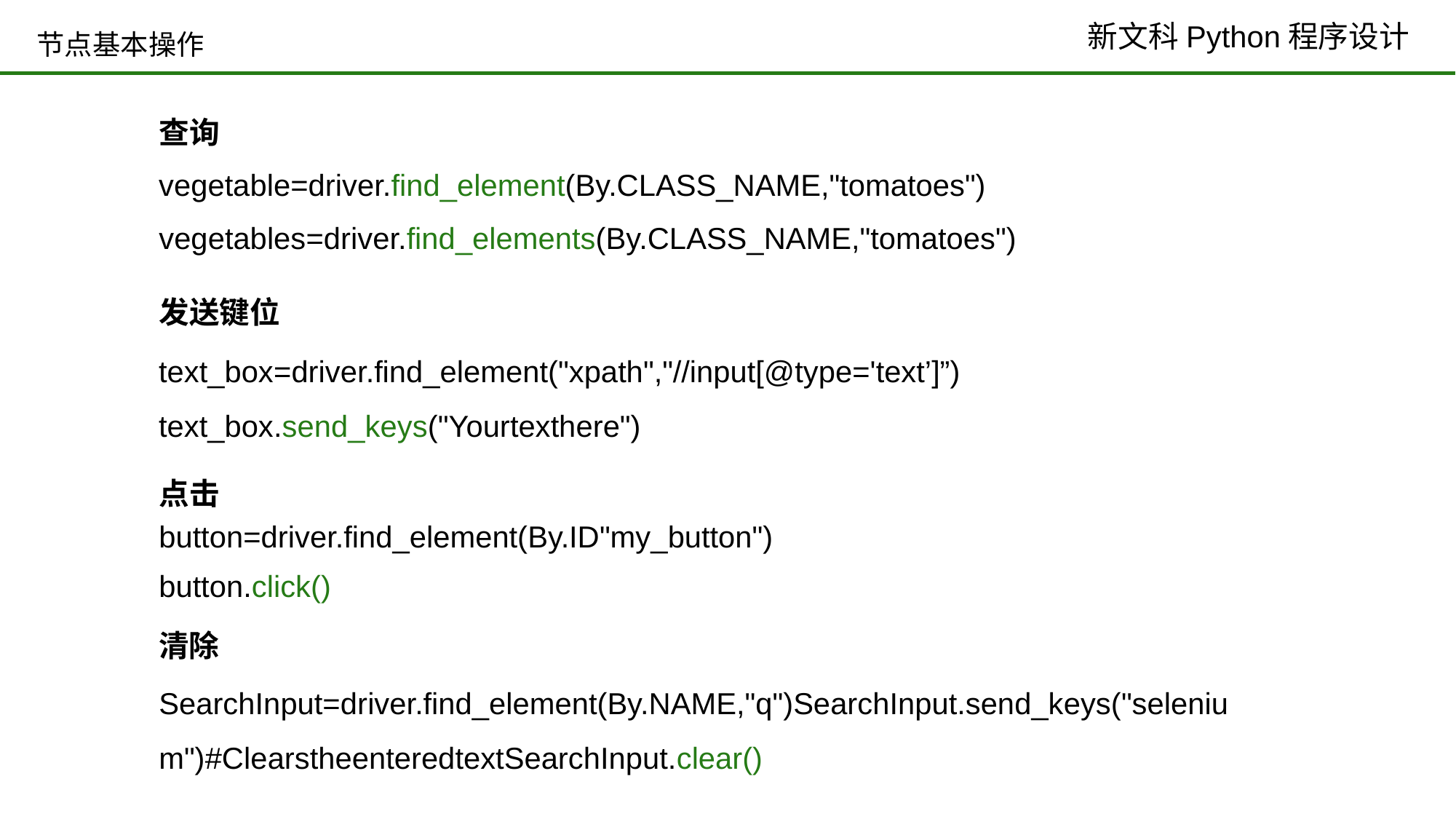

# 节点基本操作
查询
vegetable=driver.find_element(By.CLASS_NAME,"tomatoes")
vegetables=driver.find_elements(By.CLASS_NAME,"tomatoes")
发送键位
text_box=driver.find_element("xpath","//input[@type='text’]”)
text_box.send_keys("Yourtexthere")
点击
button=driver.find_element(By.ID"my_button")
button.click()
清除
SearchInput=driver.find_element(By.NAME,"q")SearchInput.send_keys("selenium")#ClearstheenteredtextSearchInput.clear()